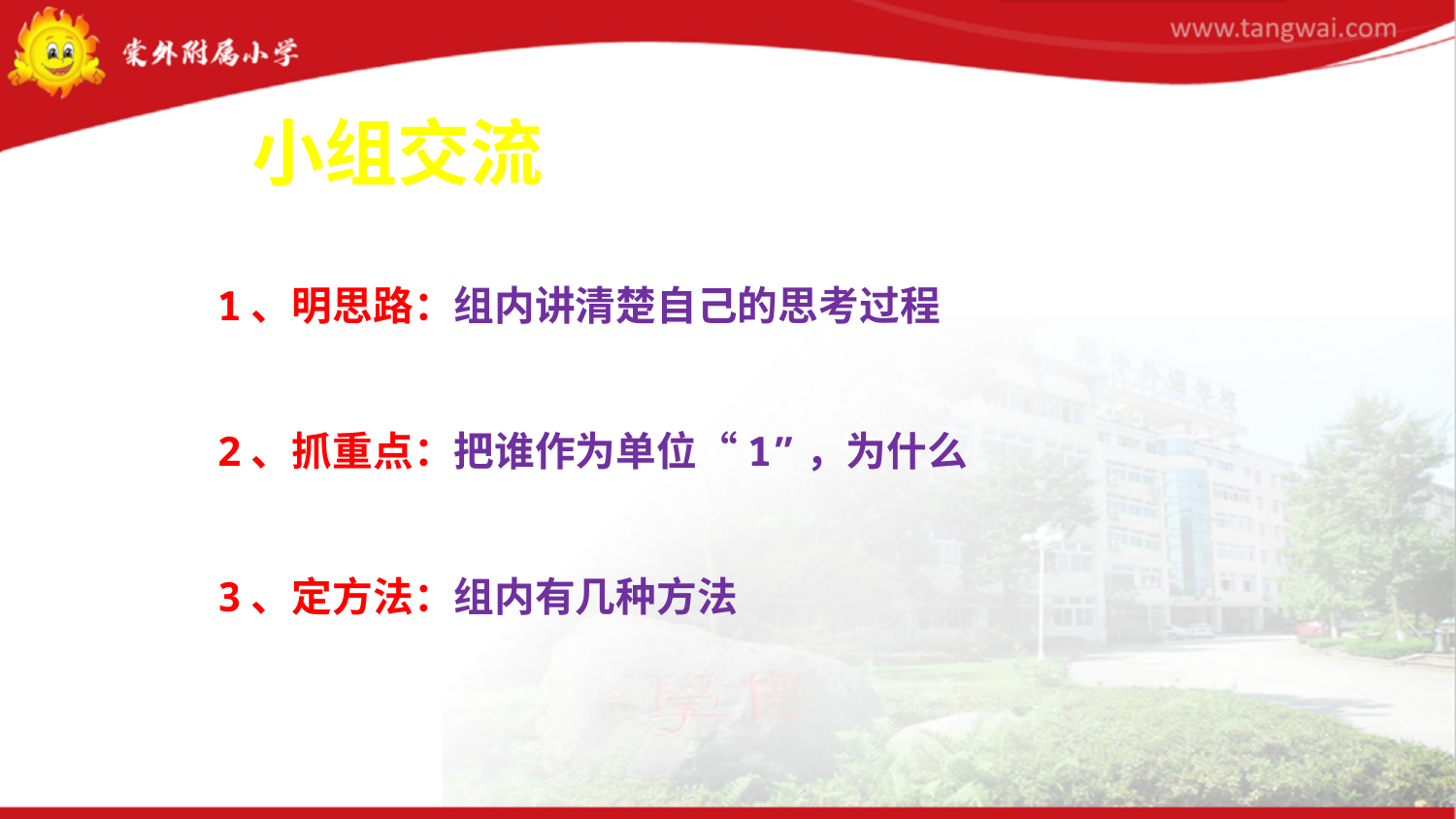

小组交流
1、明思路：组内讲清楚自己的思考过程

2、抓重点：把谁作为单位“1”，为什么

3、定方法：组内有几种方法